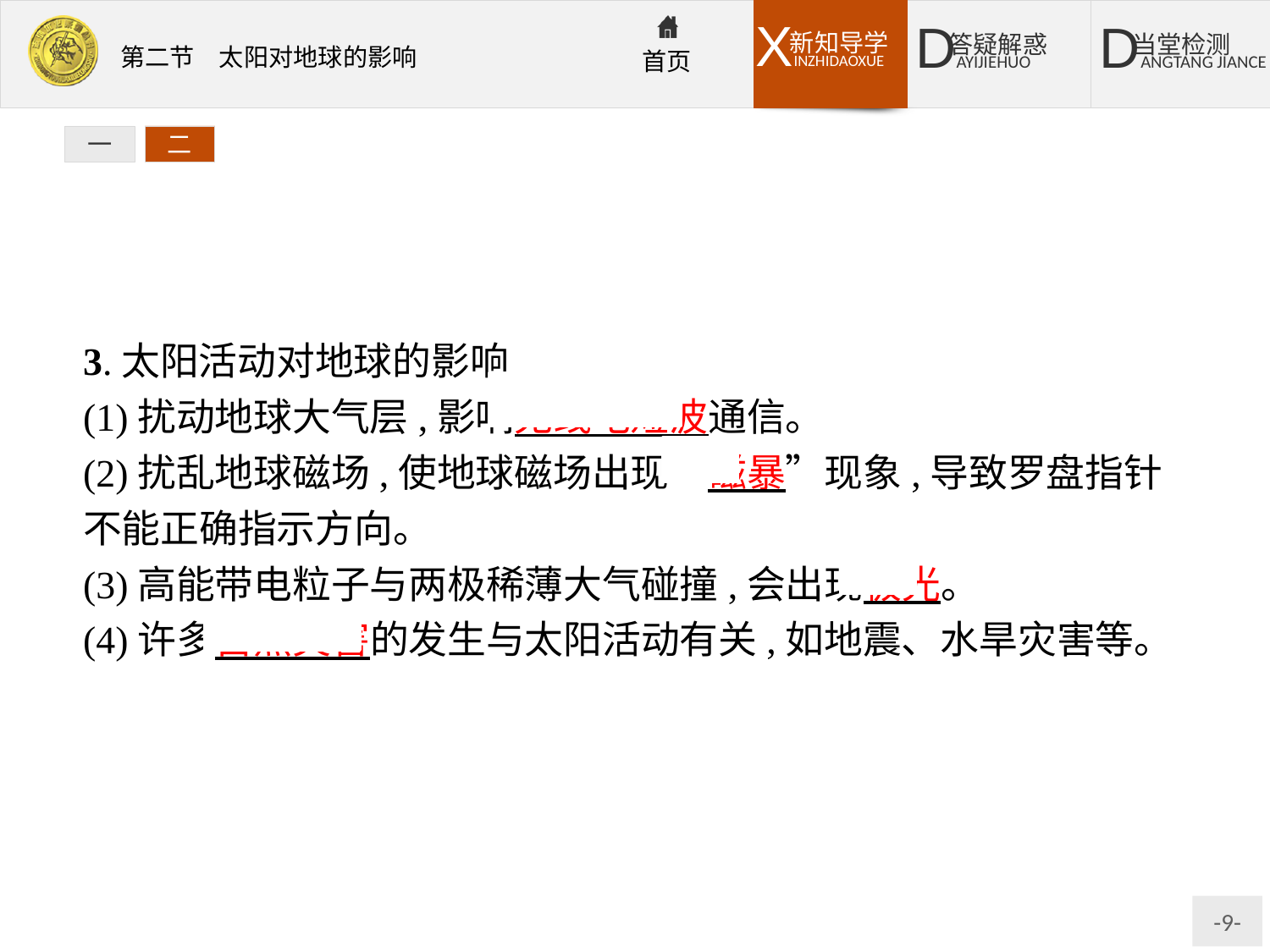

一
二
3.太阳活动对地球的影响
(1)扰动地球大气层,影响无线电短波通信。
(2)扰乱地球磁场,使地球磁场出现“磁暴”现象,导致罗盘指针不能正确指示方向。
(3)高能带电粒子与两极稀薄大气碰撞,会出现极光。
(4)许多自然灾害的发生与太阳活动有关,如地震、水旱灾害等。